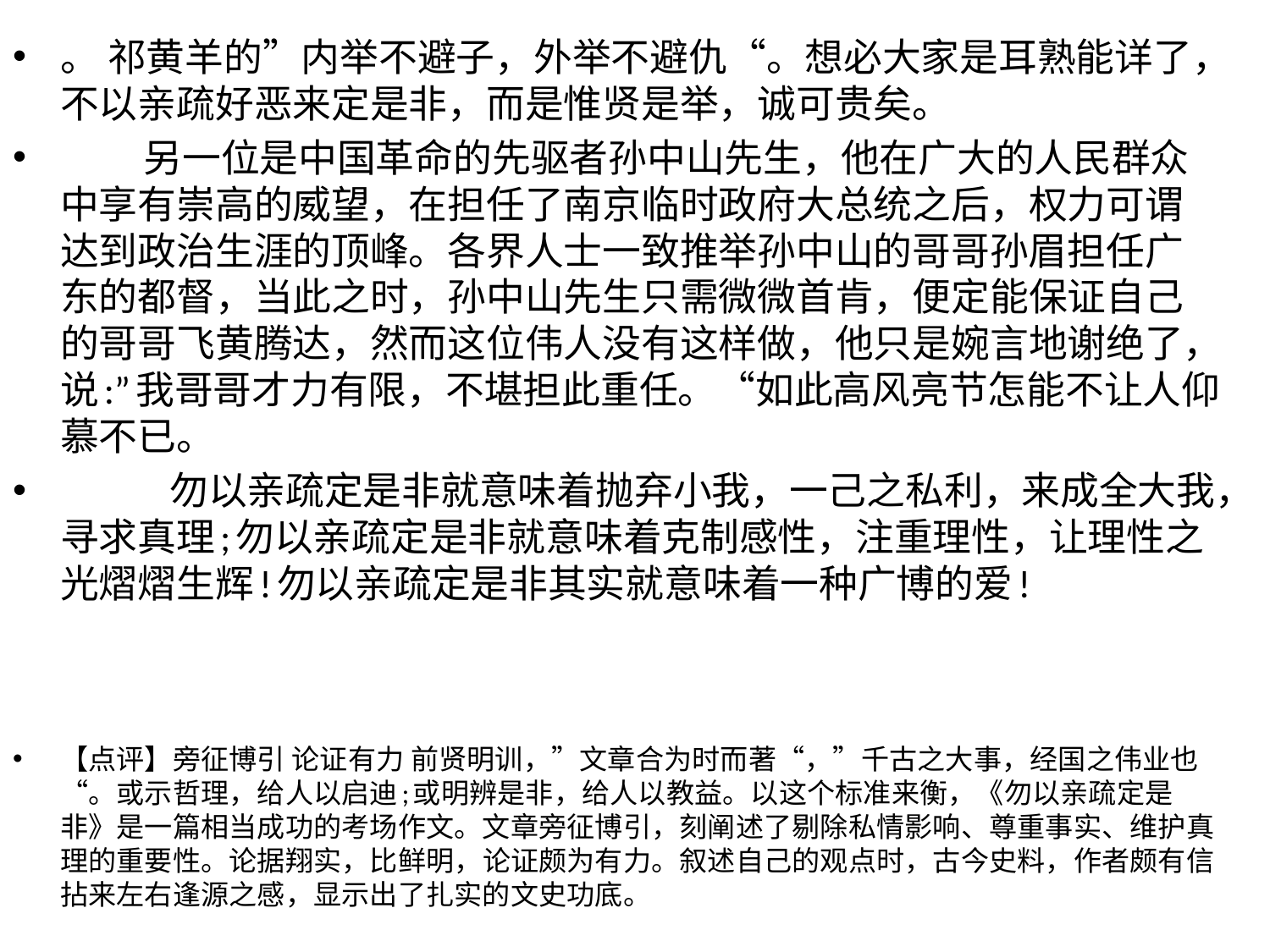

。 祁黄羊的”内举不避子，外举不避仇“。想必大家是耳熟能详了，不以亲疏好恶来定是非，而是惟贤是举，诚可贵矣。
         另一位是中国革命的先驱者孙中山先生，他在广大的人民群众中享有崇高的威望，在担任了南京临时政府大总统之后，权力可谓达到政治生涯的顶峰。各界人士一致推举孙中山的哥哥孙眉担任广东的都督，当此之时，孙中山先生只需微微首肯，便定能保证自己的哥哥飞黄腾达，然而这位伟人没有这样做，他只是婉言地谢绝了，说:”我哥哥才力有限，不堪担此重任。“如此高风亮节怎能不让人仰慕不已。
            勿以亲疏定是非就意味着抛弃小我，一己之私利，来成全大我，寻求真理;勿以亲疏定是非就意味着克制感性，注重理性，让理性之光熠熠生辉!勿以亲疏定是非其实就意味着一种广博的爱!

【点评】旁征博引 论证有力 前贤明训，”文章合为时而著“，”千古之大事，经国之伟业也“。或示哲理，给人以启迪;或明辨是非，给人以教益。以这个标准来衡，《勿以亲疏定是非》是一篇相当成功的考场作文。文章旁征博引，刻阐述了剔除私情影响、尊重事实、维护真理的重要性。论据翔实，比鲜明，论证颇为有力。叙述自己的观点时，古今史料，作者颇有信拈来左右逢源之感，显示出了扎实的文史功底。